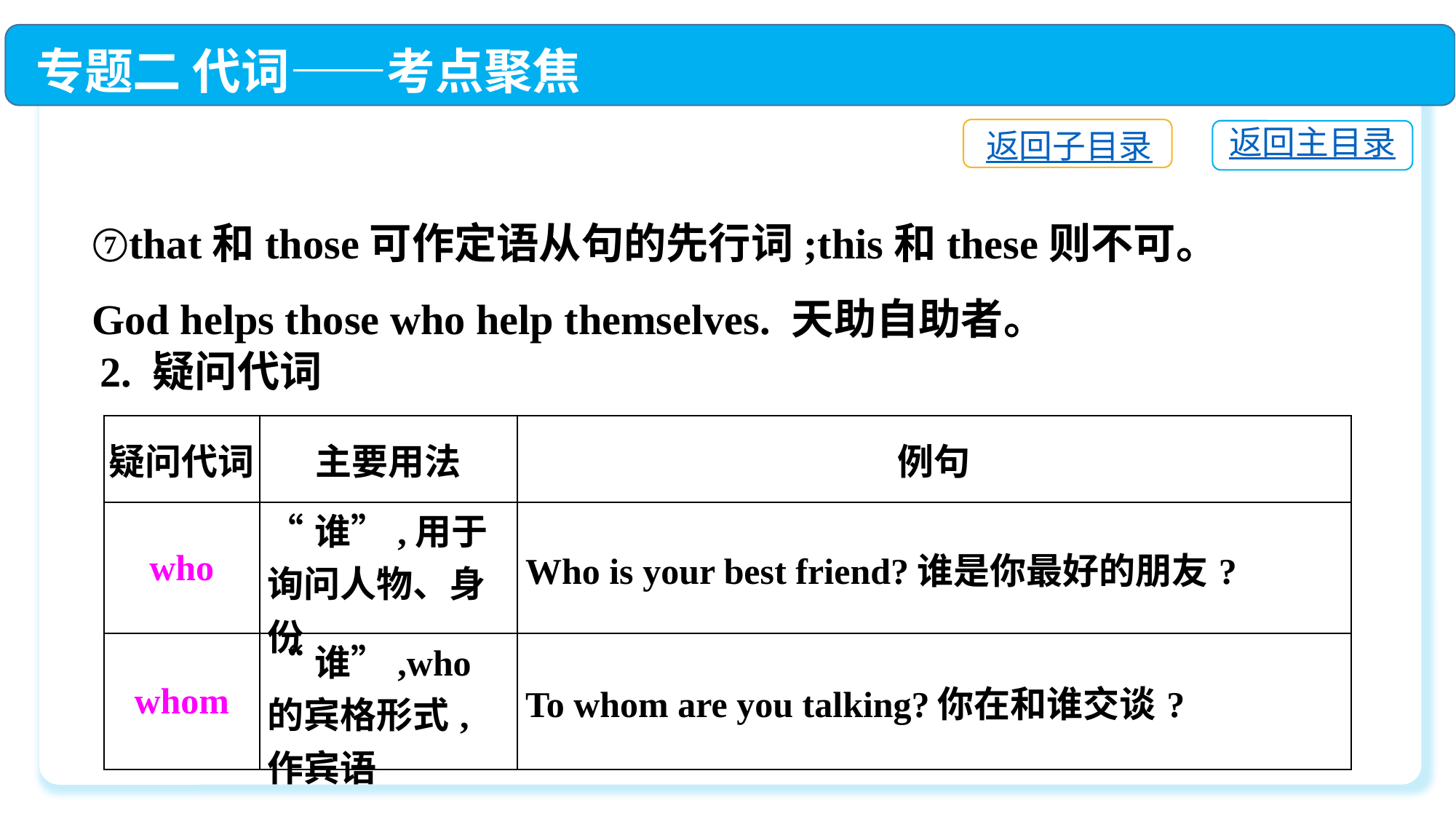

专题二 代词——考点聚焦

返回子目录
返回主目录
⑦that和those可作定语从句的先行词;this和these则不可。
God helps those who help themselves. 天助自助者。

2. 疑问代词
| 疑问代词 | 主要用法 | 例句 |
| --- | --- | --- |
| who | “谁”,用于询问人物、身份 | Who is your best friend?谁是你最好的朋友? |
| whom | “谁”,who的宾格形式,作宾语 | To whom are you talking?你在和谁交谈? |